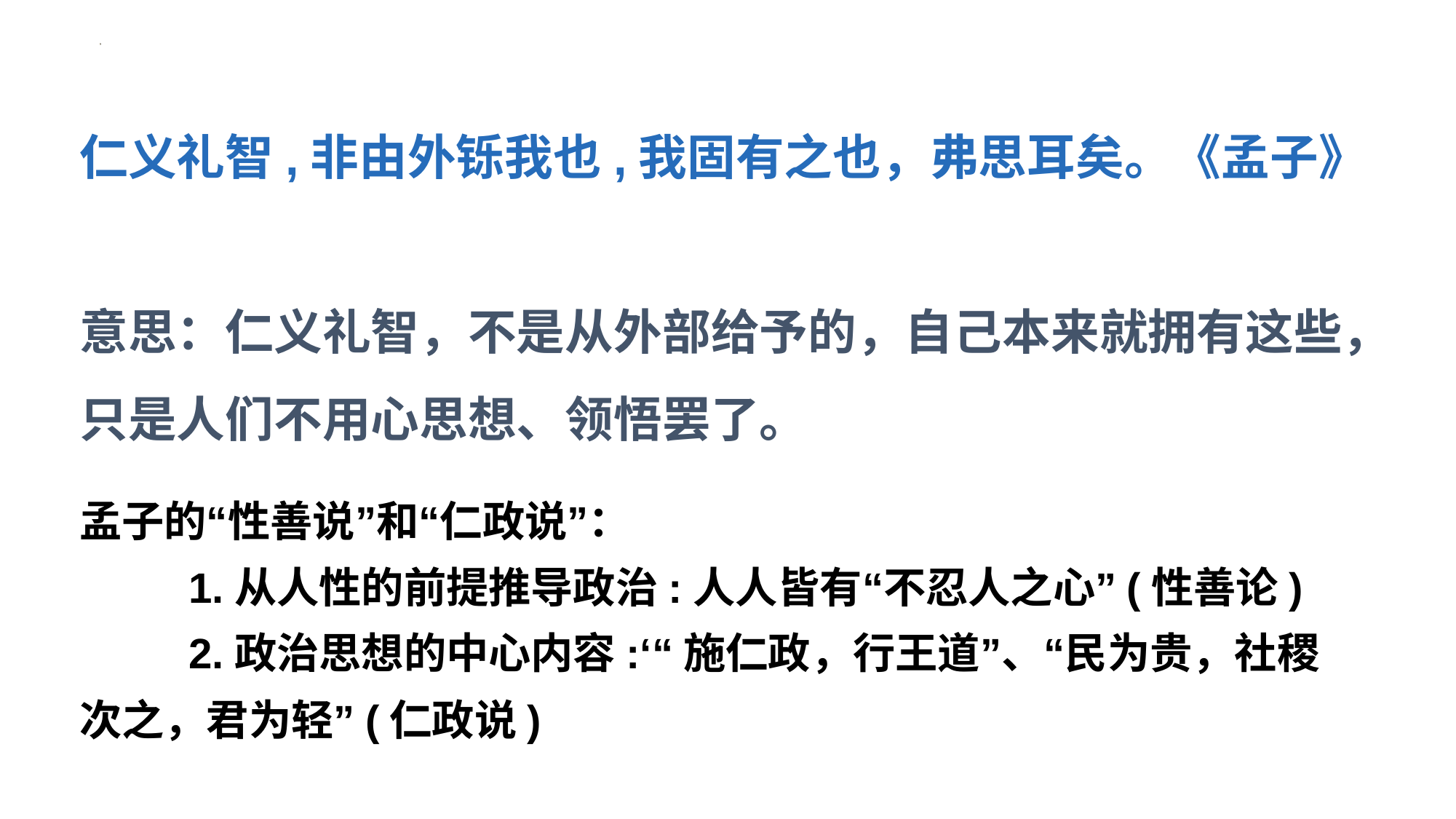

你怎样看待孟子的“人皆有不忍人之心”？
仁义礼智,非由外铄我也,我固有之也，弗思耳矣。《孟子》

意思：仁义礼智，不是从外部给予的，自己本来就拥有这些，只是人们不用心思想、领悟罢了。
孟子的“性善说”和“仁政说”：
	1.从人性的前提推导政治:人人皆有“不忍人之心”(性善论)
	2.政治思想的中心内容:‘“施仁政，行王道”、“民为贵，社稷次之，君为轻”(仁政说)